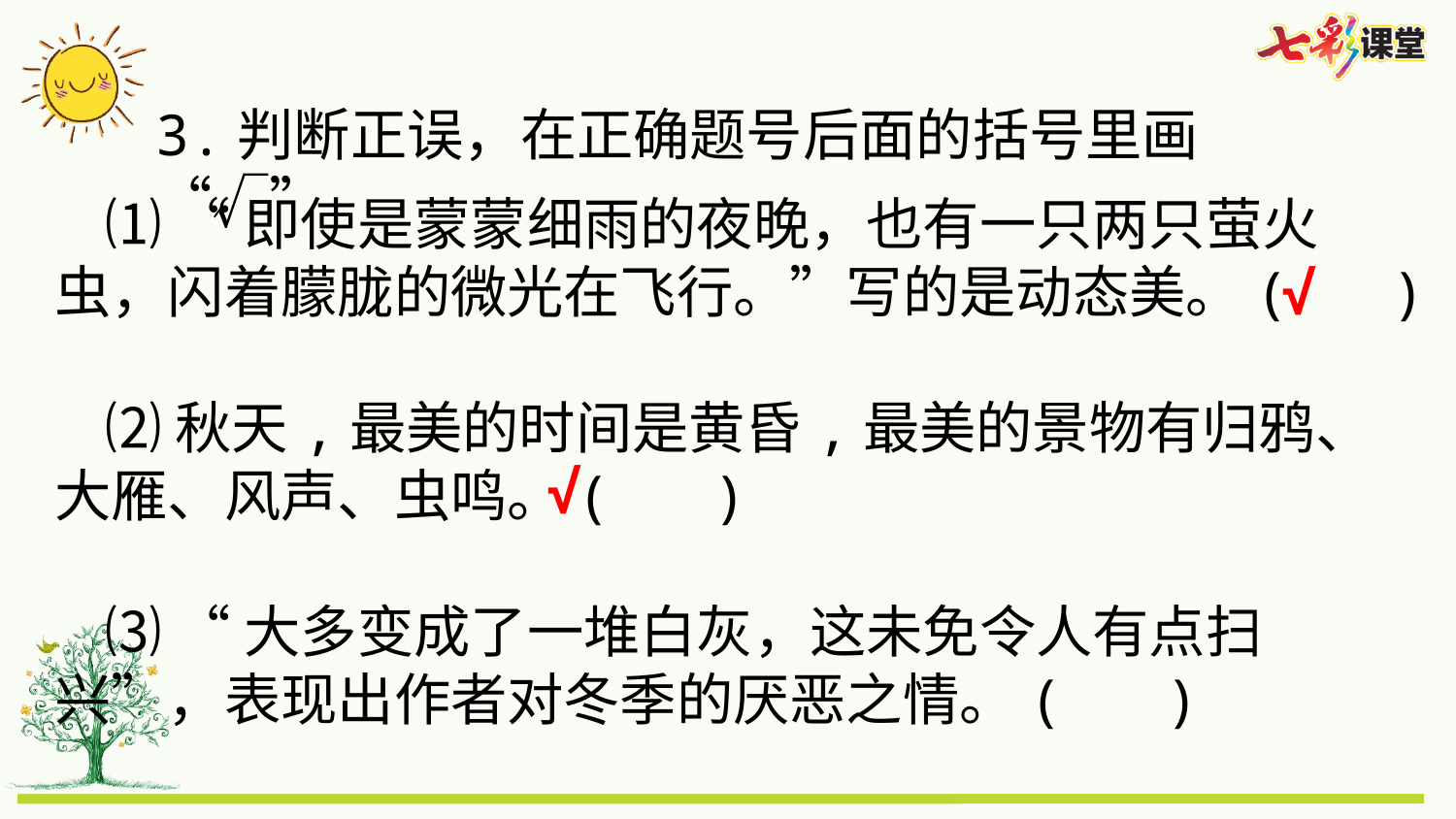

3.判断正误，在正确题号后面的括号里画“√”
    ⑴ “即使是蒙蒙细雨的夜晚，也有一只两只萤火虫，闪着朦胧的微光在飞行。”写的是动态美。(   )

    ⑵秋天,最美的时间是黄昏,最美的景物有归鸦、大雁、风声、虫鸣。(   )

    ⑶ “大多变成了一堆白灰，这未免令人有点扫兴”，表现出作者对冬季的厌恶之情。(   )
√
√